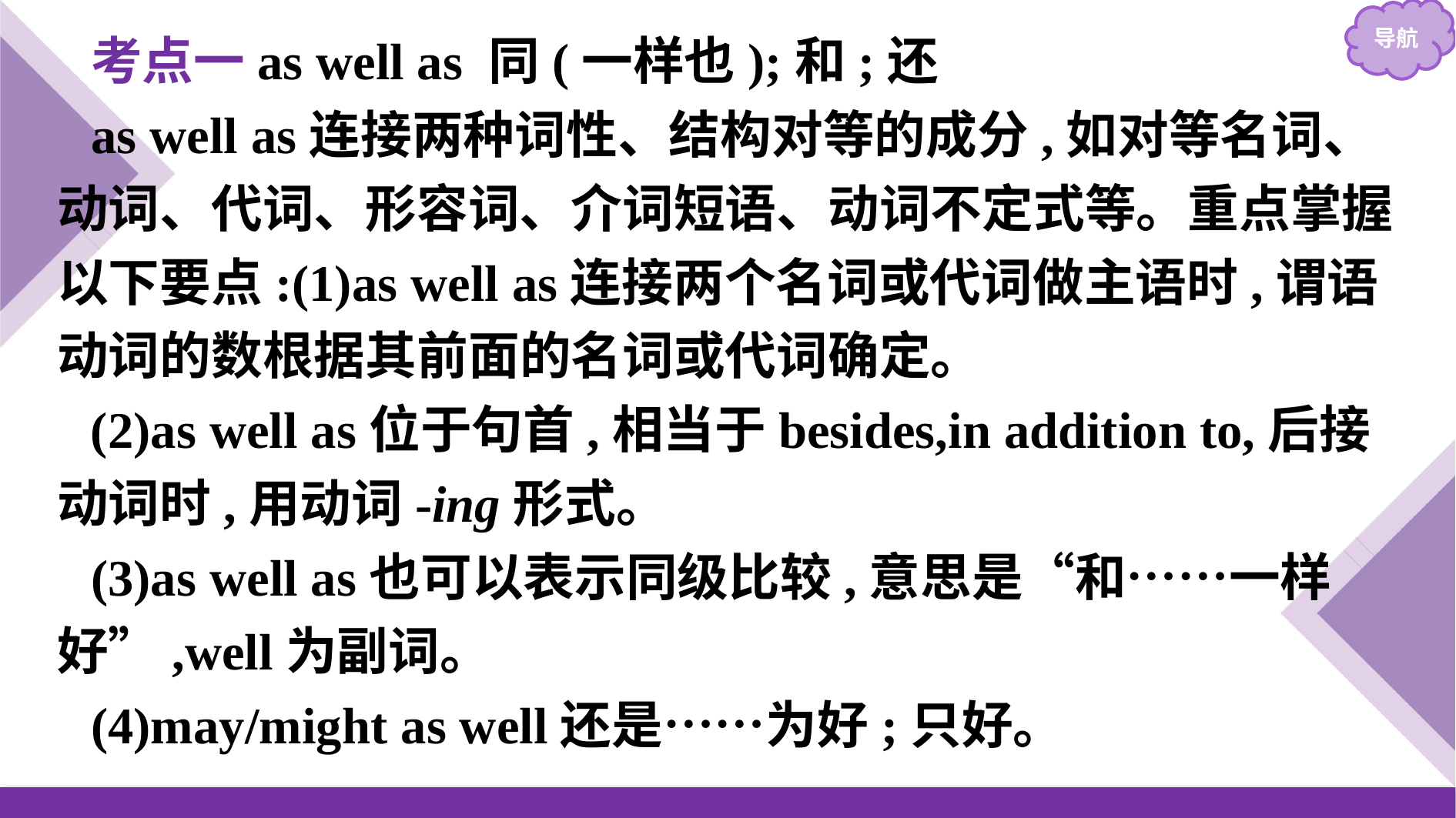

考点一as well as 同(一样也);和;还
as well as连接两种词性、结构对等的成分,如对等名词、动词、代词、形容词、介词短语、动词不定式等。重点掌握以下要点:(1)as well as连接两个名词或代词做主语时,谓语动词的数根据其前面的名词或代词确定。
(2)as well as位于句首,相当于besides,in addition to,后接动词时,用动词-ing形式。
(3)as well as也可以表示同级比较,意思是“和……一样好”,well为副词。
(4)may/might as well还是……为好;只好。